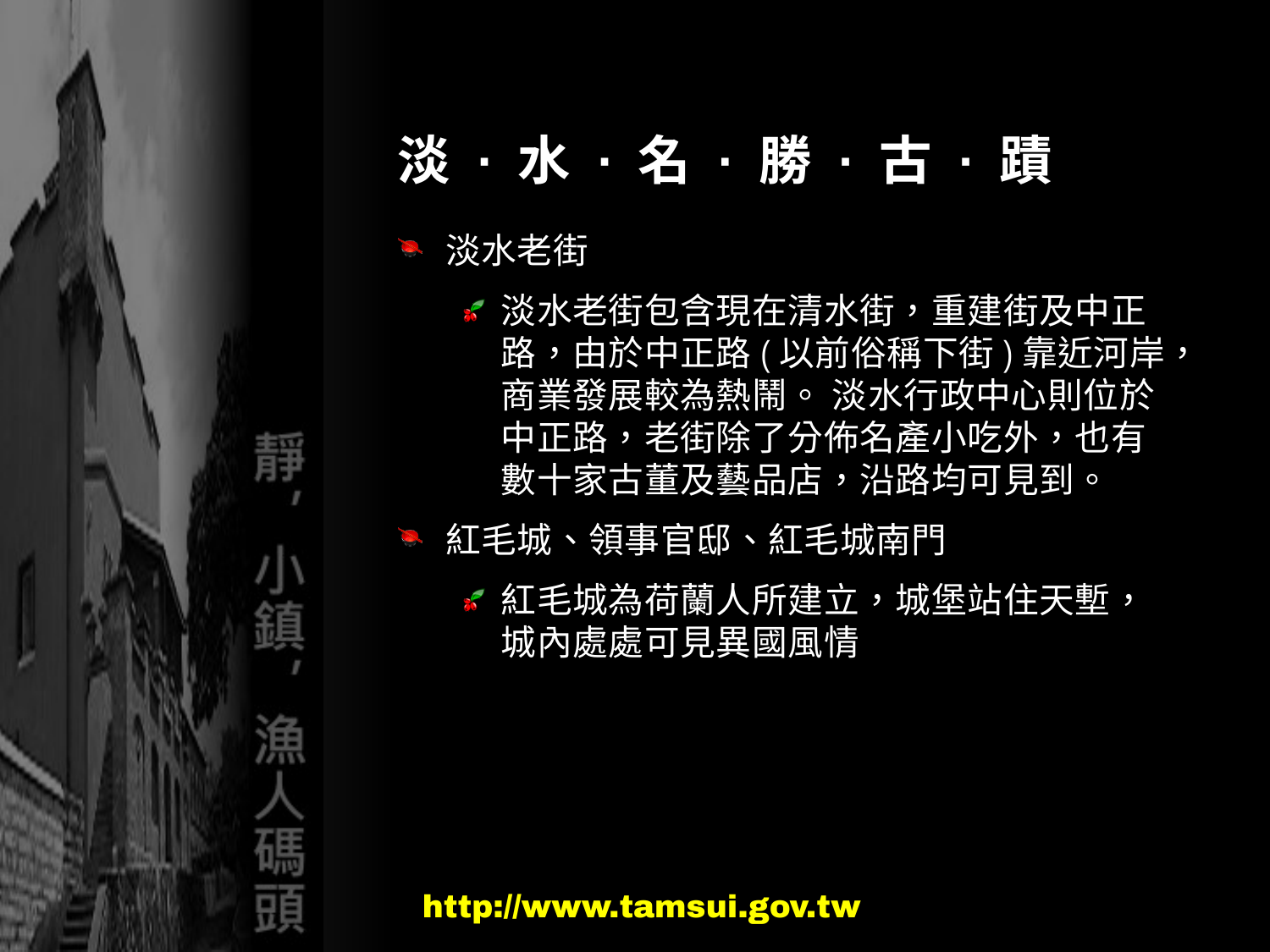

# 淡 · 水 · 名 · 勝 · 古 · 蹟
淡水老街
淡水老街包含現在清水街，重建街及中正路，由於中正路(以前俗稱下街)靠近河岸，商業發展較為熱鬧。 淡水行政中心則位於中正路，老街除了分佈名產小吃外，也有數十家古董及藝品店，沿路均可見到。
紅毛城、領事官邸、紅毛城南門
紅毛城為荷蘭人所建立，城堡站住天塹，城內處處可見異國風情